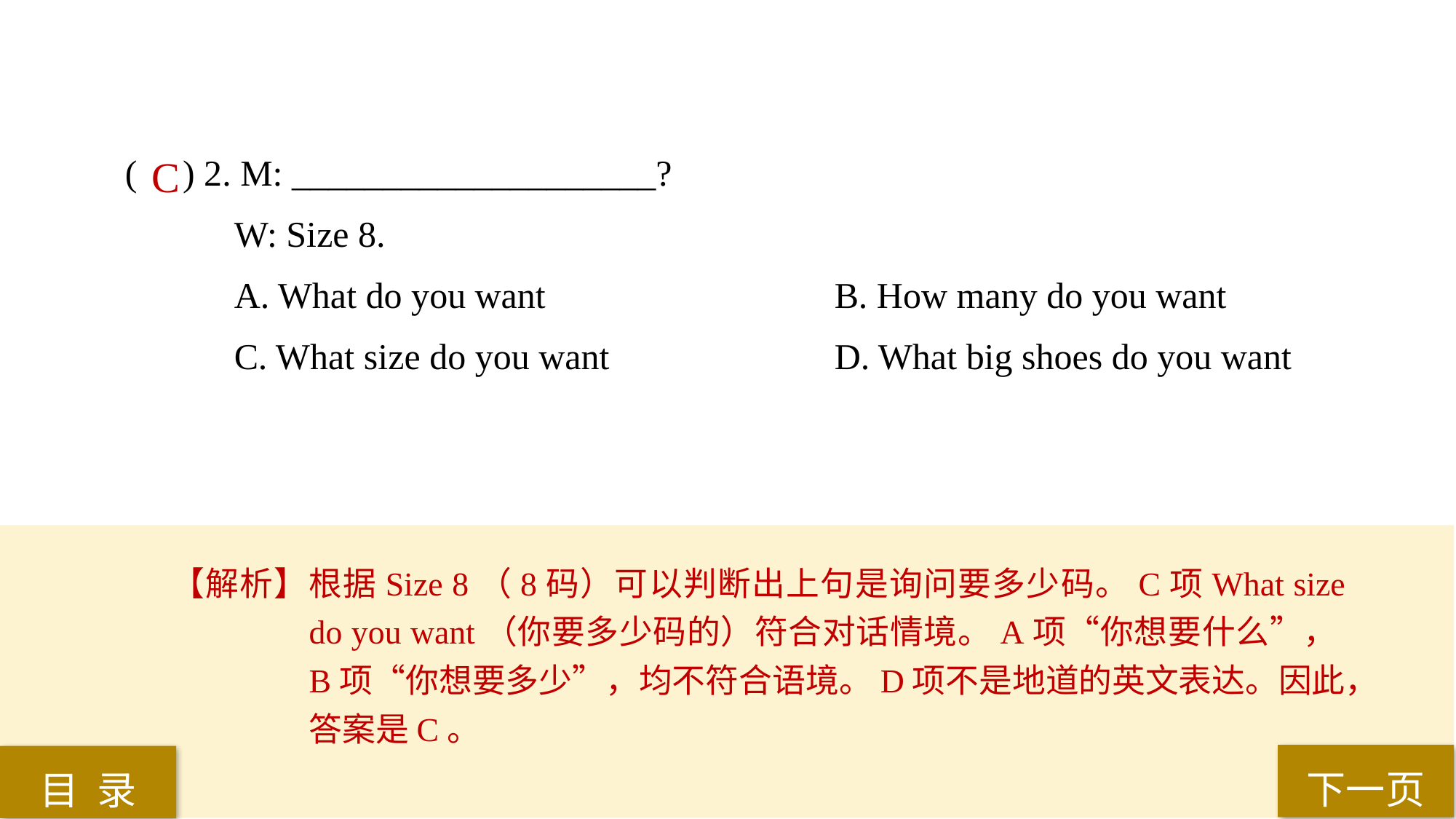

(     ) 2. M: ____________________?
W: Size 8.
A. What do you want 			B. How many do you want
C. What size do you want 		D. What big shoes do you want
 C
【解析】根据Size 8（8码）可以判断出上句是询问要多少码。C项What size do you want（你要多少码的）符合对话情境。A项“你想要什么”，B项“你想要多少”，均不符合语境。D项不是地道的英文表达。因此，答案是C。